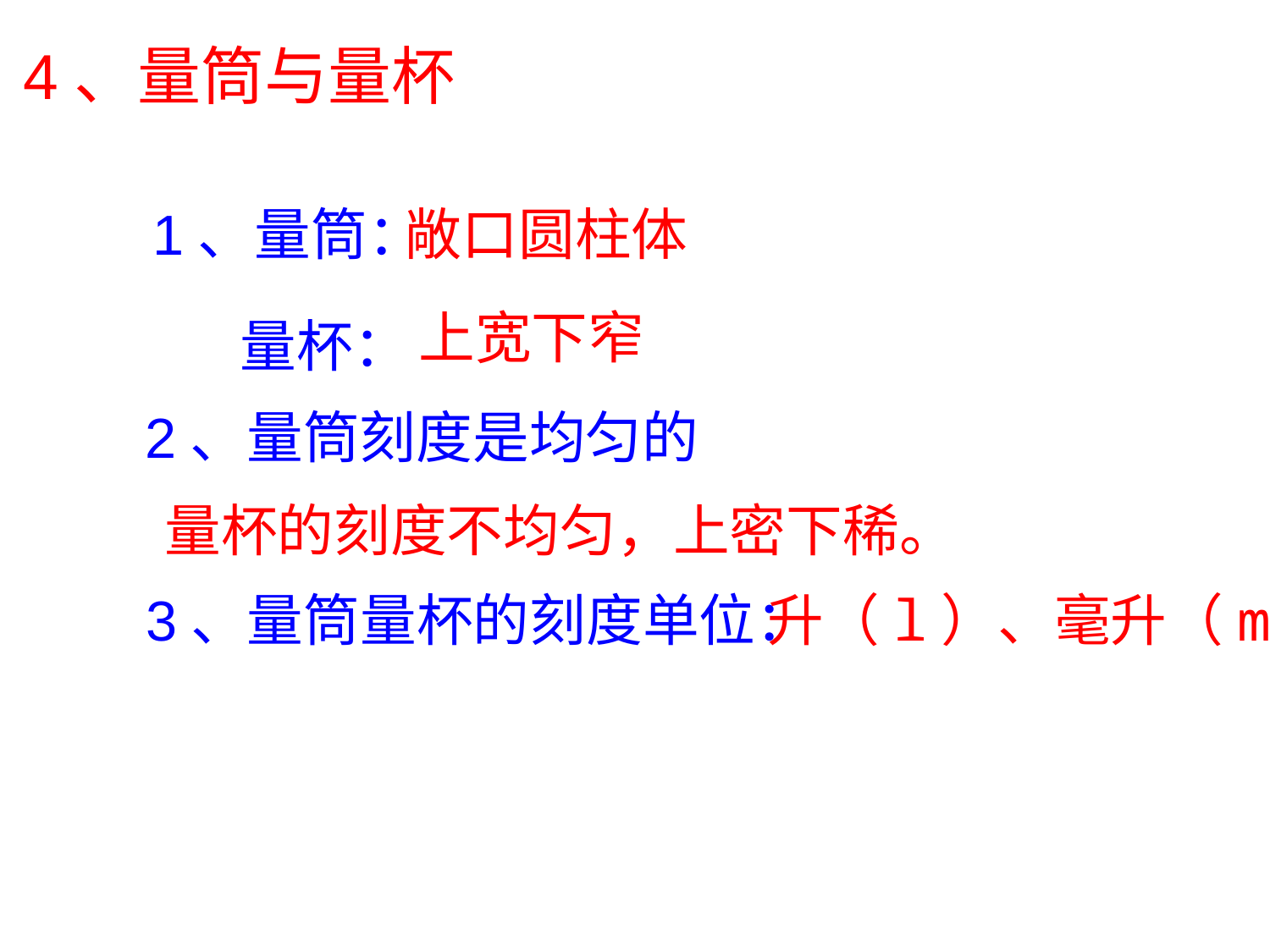

4、量筒与量杯
 1、量筒：
敞口圆柱体
上宽下窄
  量杯：
  2、量筒刻度是均匀的
量杯的刻度不均匀，上密下稀。
升（l）、毫升（ml）

 3、量筒量杯的刻度单位：